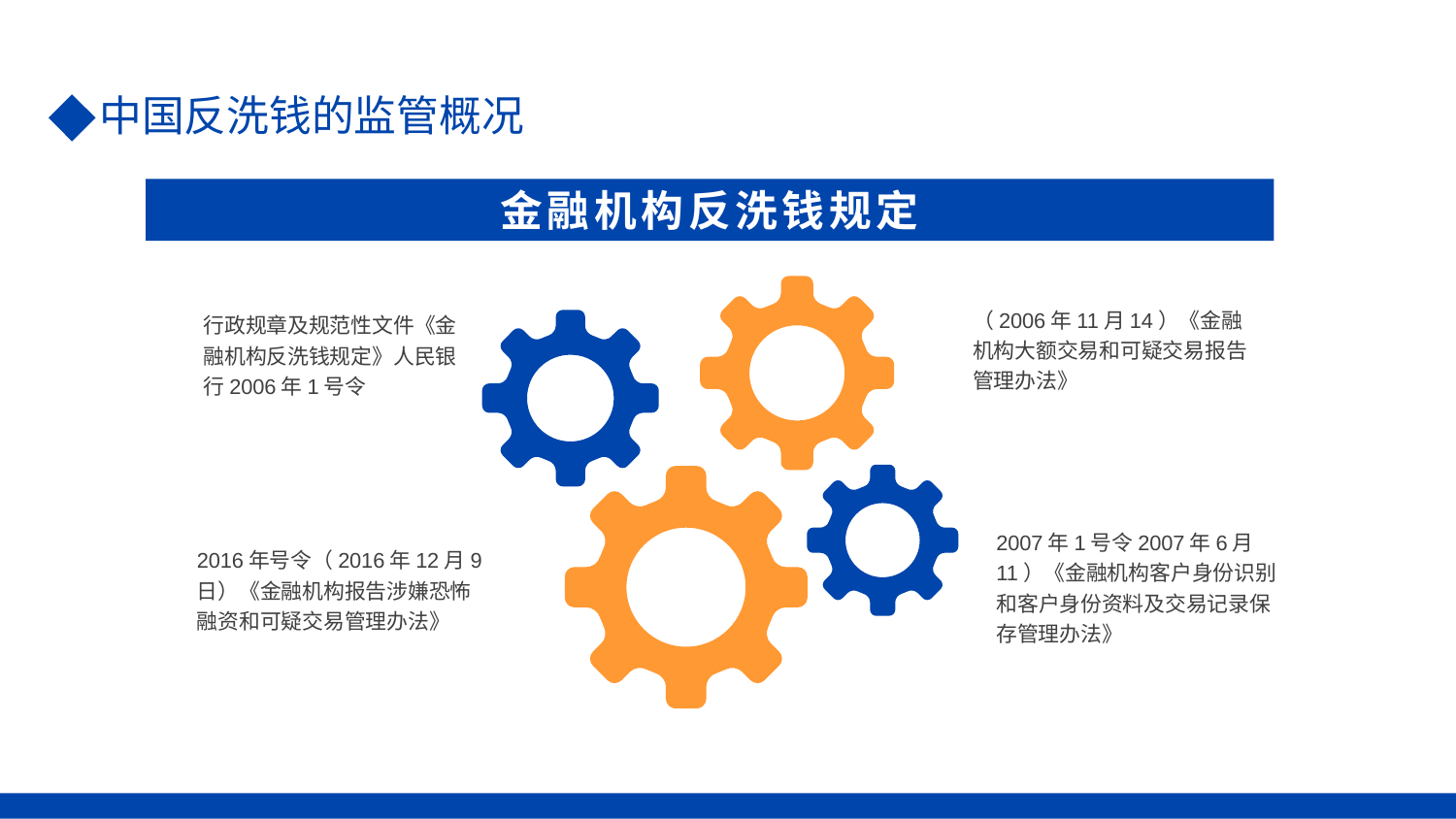

中国反洗钱的监管概况
金融机构反洗钱规定

（2006年11月14）《金融机构大额交易和可疑交易报告管理办法》
行政规章及规范性文件《金融机构反洗钱规定》人民银行2006年1号令
2007年1号令2007年6月11）《金融机构客户身份识别和客户身份资料及交易记录保存管理办法》
2016年号令（2016年12月9日）《金融机构报告涉嫌恐怖融资和可疑交易管理办法》